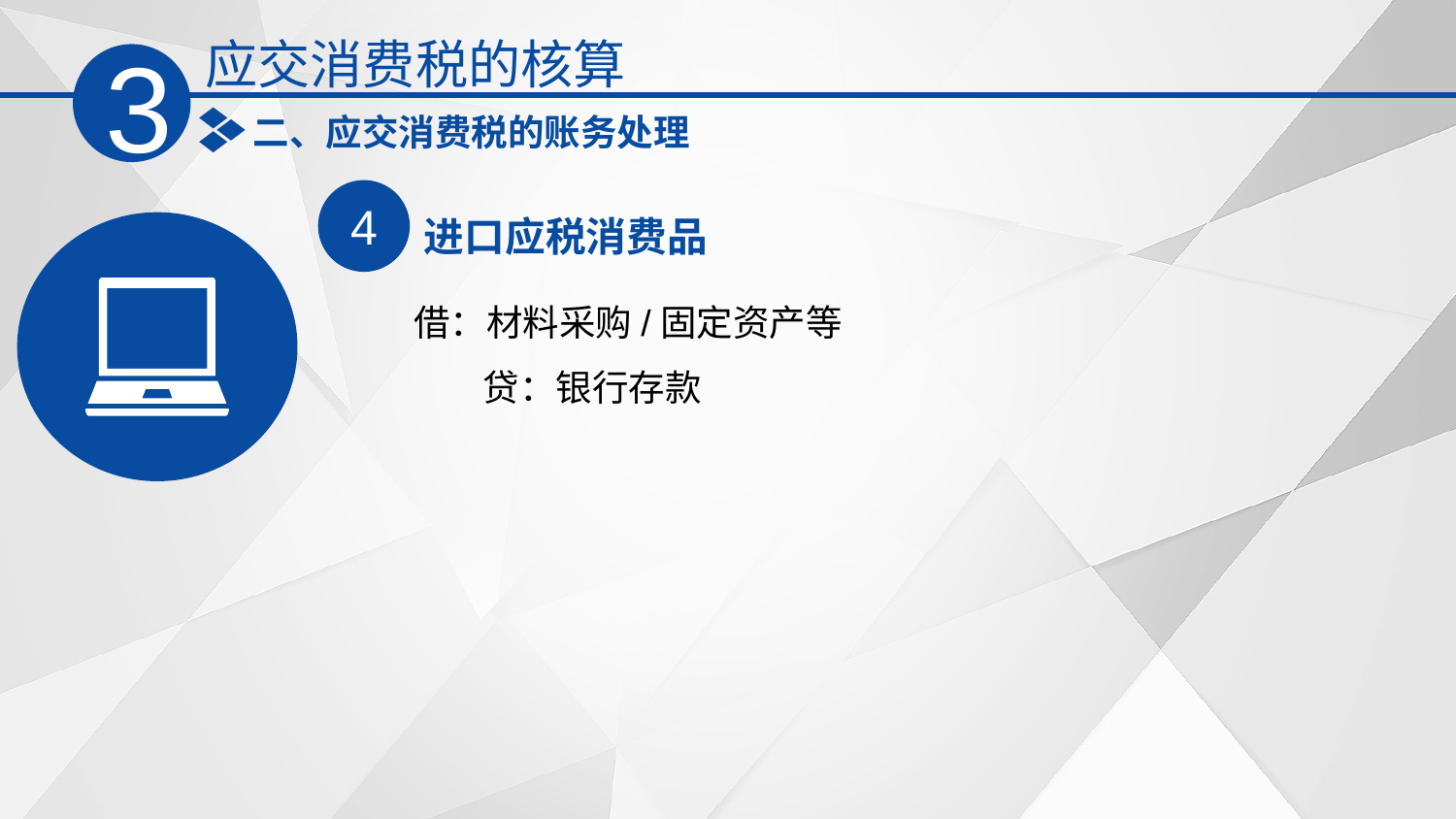

应交消费税的核算
3

二、应交消费税的账务处理

4
进口应税消费品

借：材料采购/固定资产‌等
　    贷：银行存款